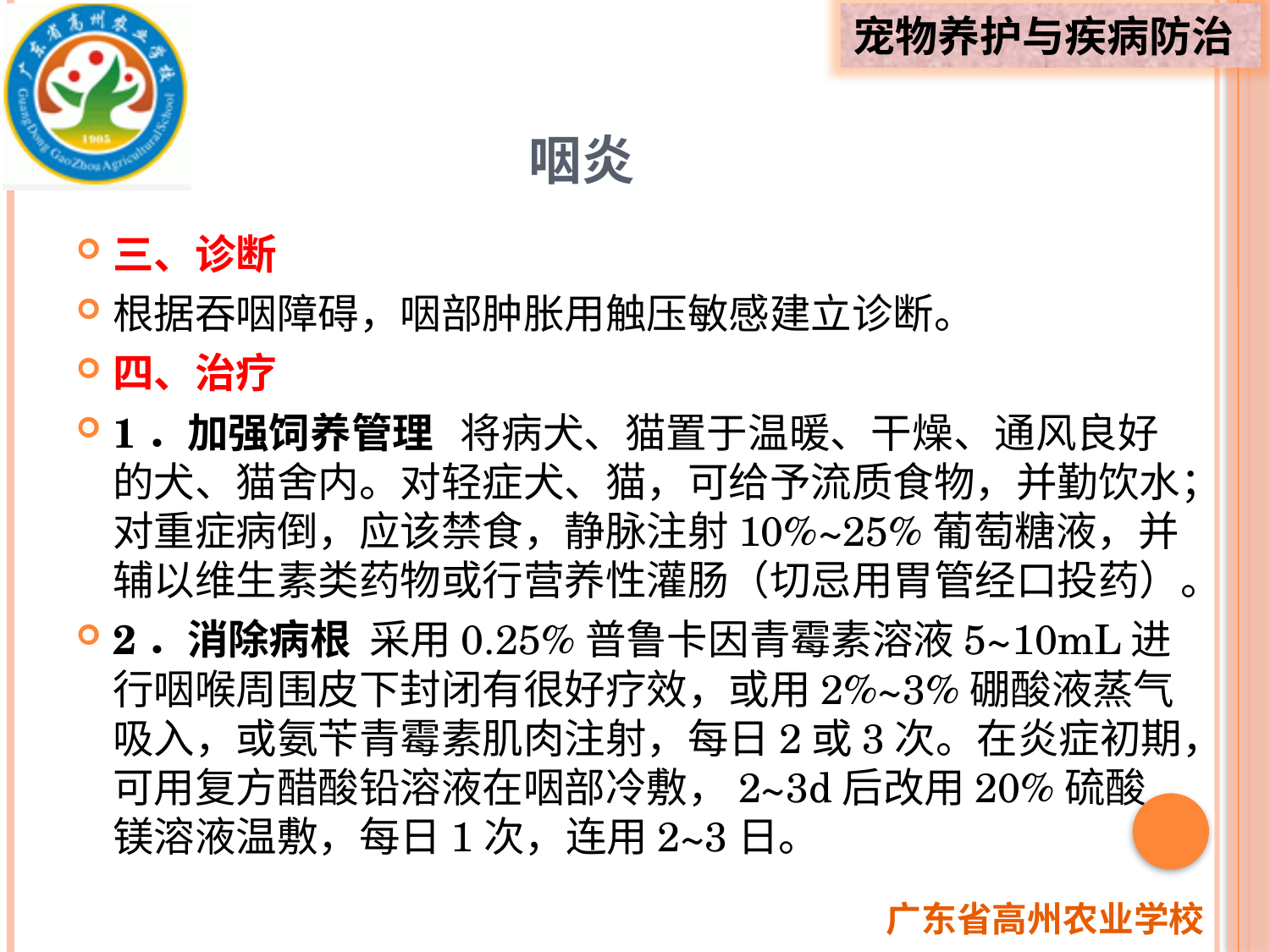

# 咽炎
三、诊断
根据吞咽障碍，咽部肿胀用触压敏感建立诊断。
四、治疗
1．加强饲养管理   将病犬、猫置于温暖、干燥、通风良好的犬、猫舍内。对轻症犬、猫，可给予流质食物，并勤饮水；对重症病倒，应该禁食，静脉注射10%~25%葡萄糖液，并辅以维生素类药物或行营养性灌肠（切忌用胃管经口投药）。
2．消除病根  采用0.25%普鲁卡因青霉素溶液5~10mL进行咽喉周围皮下封闭有很好疗效，或用2%~3%硼酸液蒸气吸入，或氨苄青霉素肌肉注射，每日2或3次。在炎症初期，可用复方醋酸铅溶液在咽部冷敷，2~3d后改用20%硫酸镁溶液温敷，每日1次，连用2~3日。